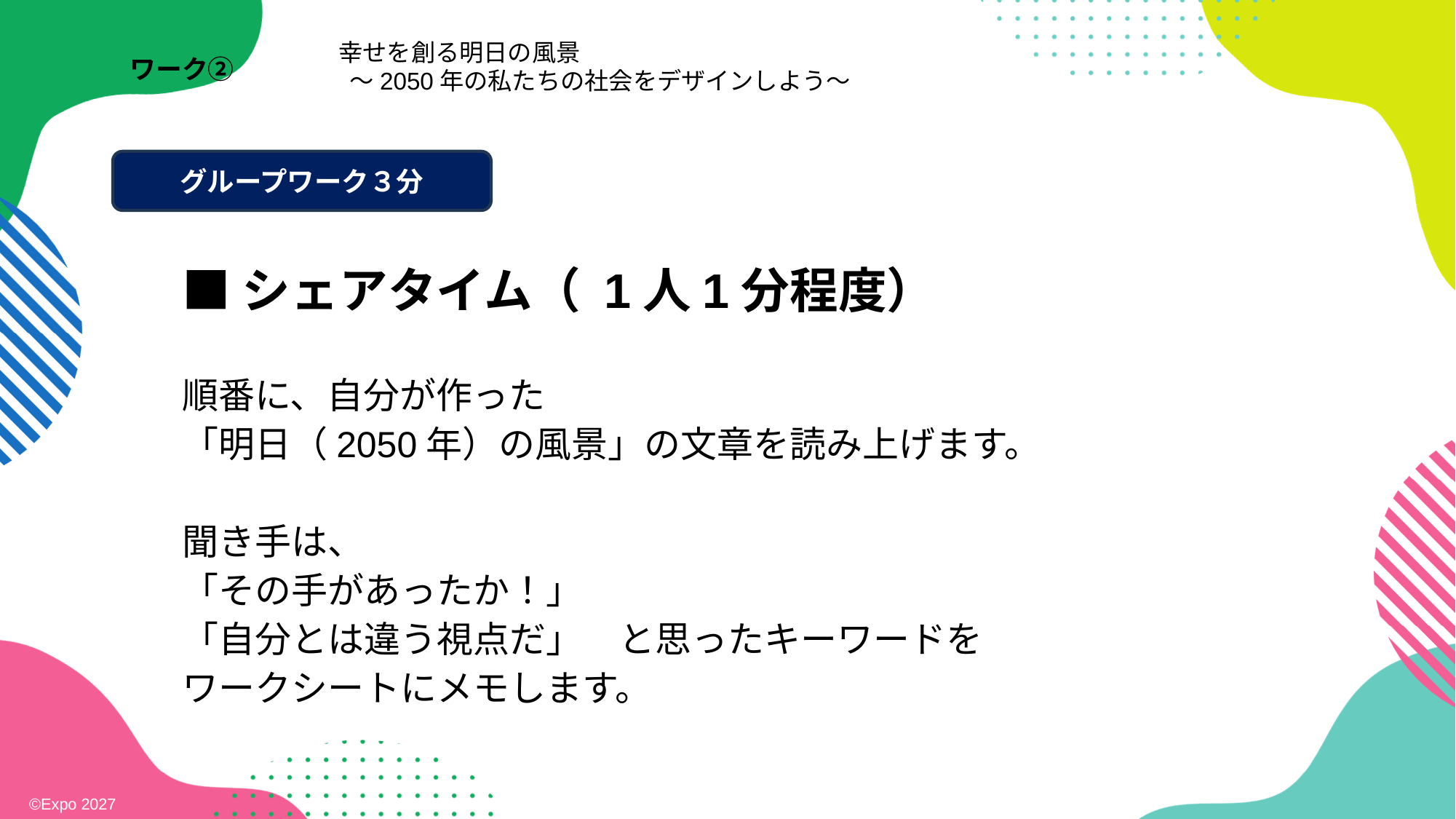

幸せを創る明日の風景
 ～2050年の私たちの社会をデザインしよう～

ワーク②
グループワーク３分
■シェアタイム（ 1人1分程度）

順番に、自分が作った
「明日（2050年）の風景」の文章を読み上げます。

聞き手は、
「その手があったか！」
「自分とは違う視点だ」　と思ったキーワードを
ワークシートにメモします。